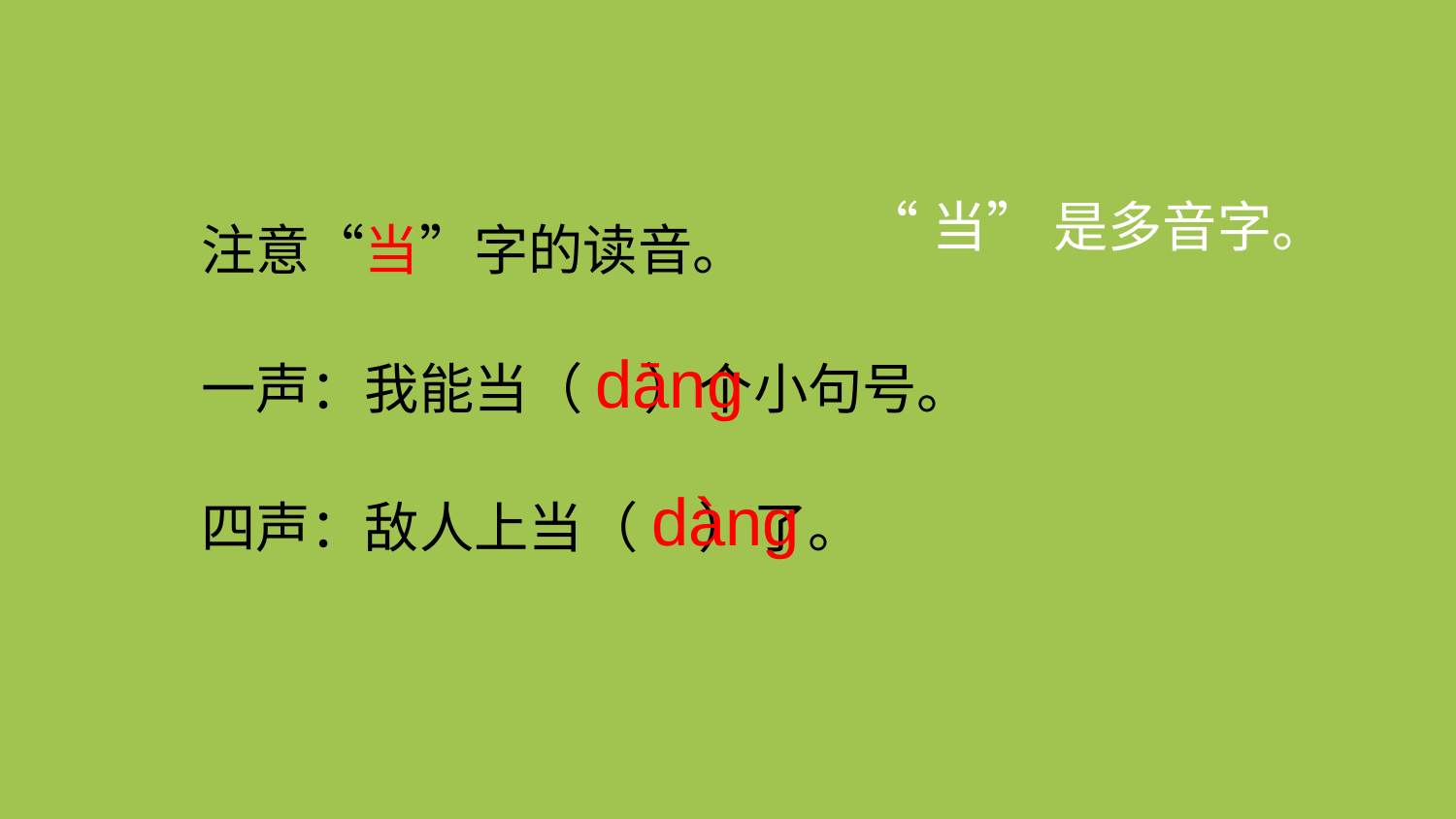

“当” 是多音字。
注意“当”字的读音。
一声：我能当（     ）个小句号。
dāng
四声：敌人上当（     ）了。
dàng